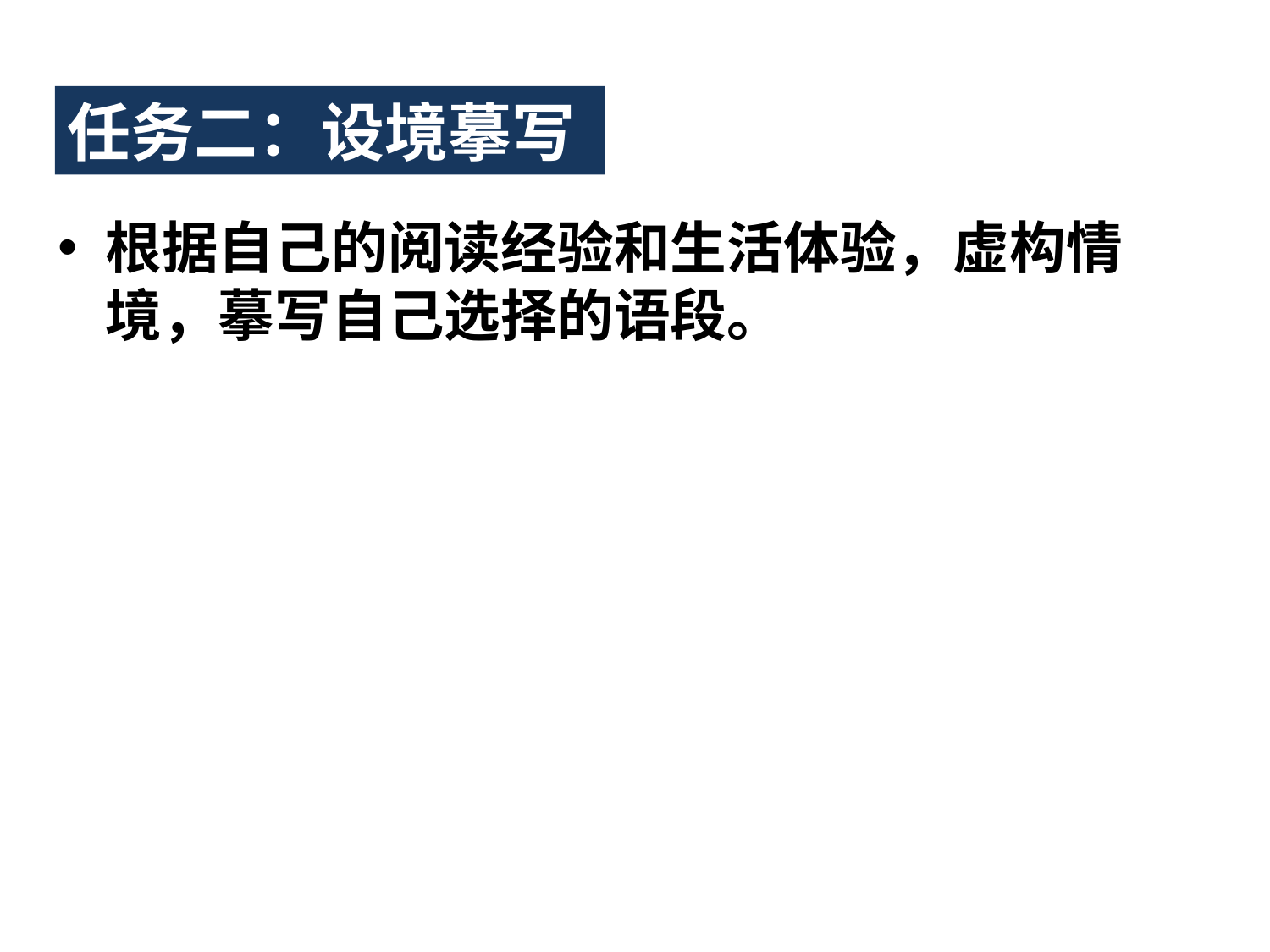

任务二：设境摹写
根据自己的阅读经验和生活体验，虚构情境，摹写自己选择的语段。